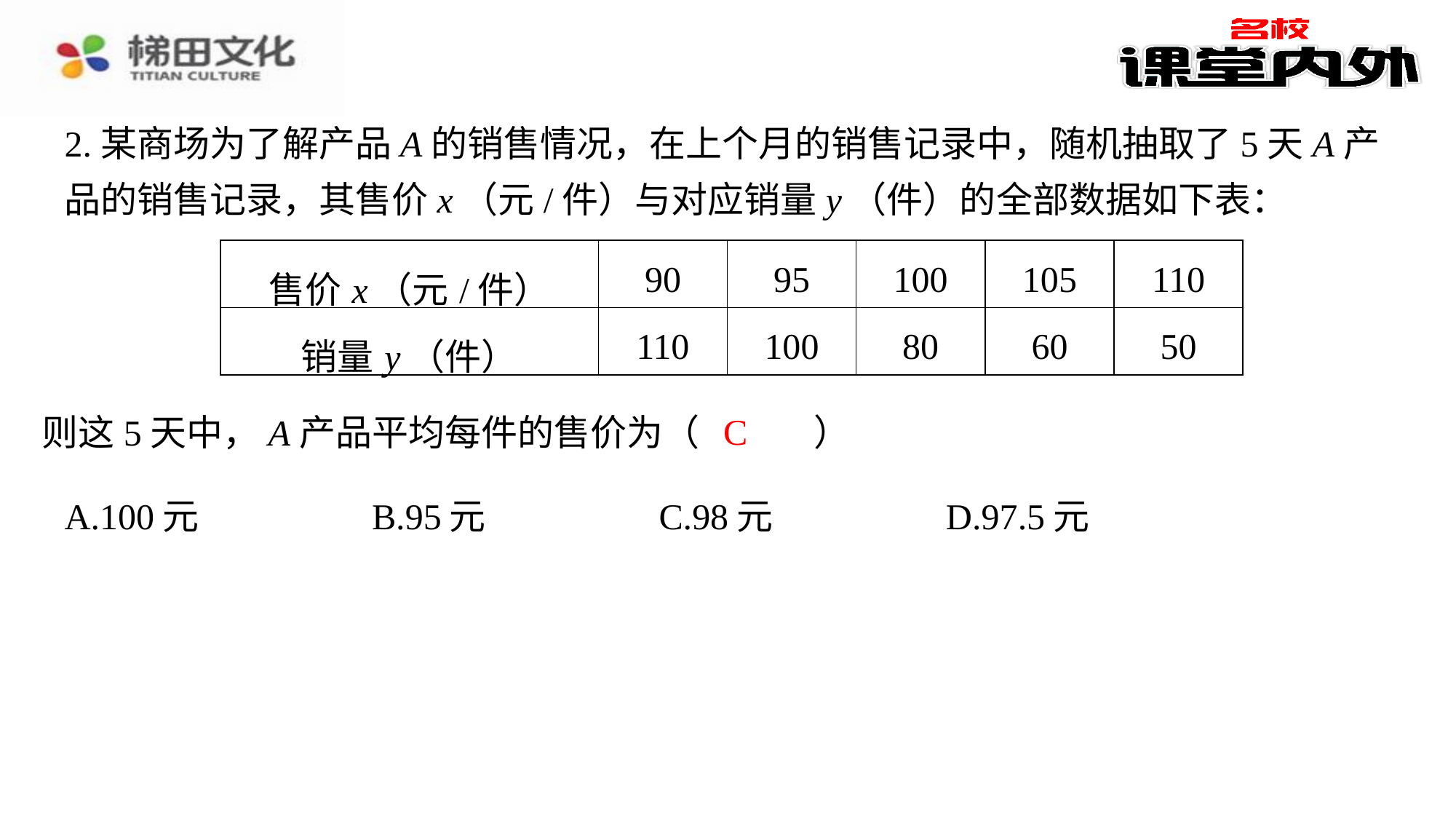

2.某商场为了解产品A的销售情况，在上个月的销售记录中，随机抽取了5天A产品的销售记录，其售价x（元/件）与对应销量y（件）的全部数据如下表：
| 售价x（元/件） | 90 | 95 | 100 | 105 | 110 |
| --- | --- | --- | --- | --- | --- |
| 销量y（件） | 110 | 100 | 80 | 60 | 50 |
C
则这5天中，A产品平均每件的售价为（　C　）
| A.100元 | B.95元 | C.98元 | D.97.5元 |
| --- | --- | --- | --- |